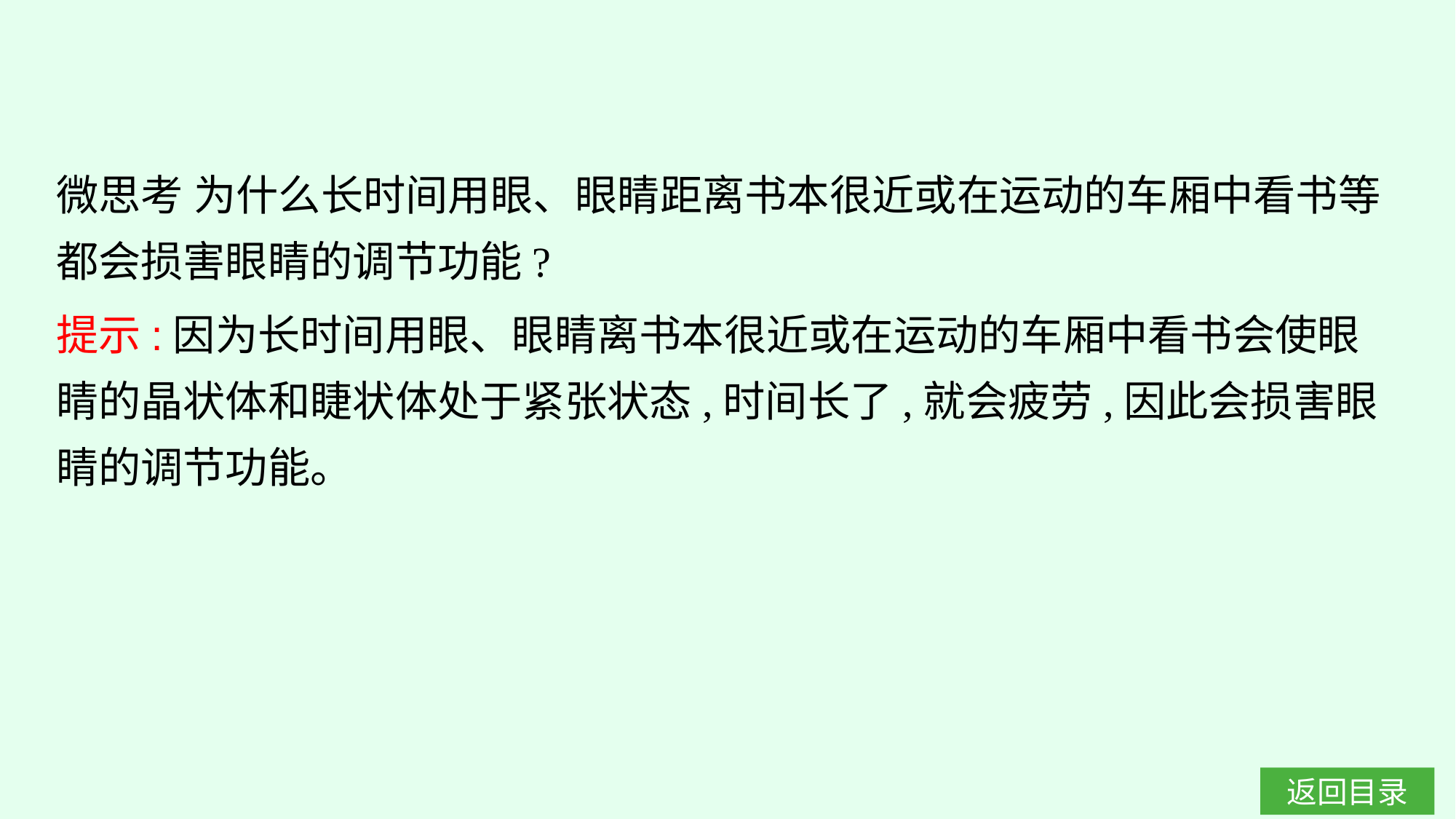

微思考 为什么长时间用眼、眼睛距离书本很近或在运动的车厢中看书等都会损害眼睛的调节功能?
提示:因为长时间用眼、眼睛离书本很近或在运动的车厢中看书会使眼睛的晶状体和睫状体处于紧张状态,时间长了,就会疲劳,因此会损害眼睛的调节功能。